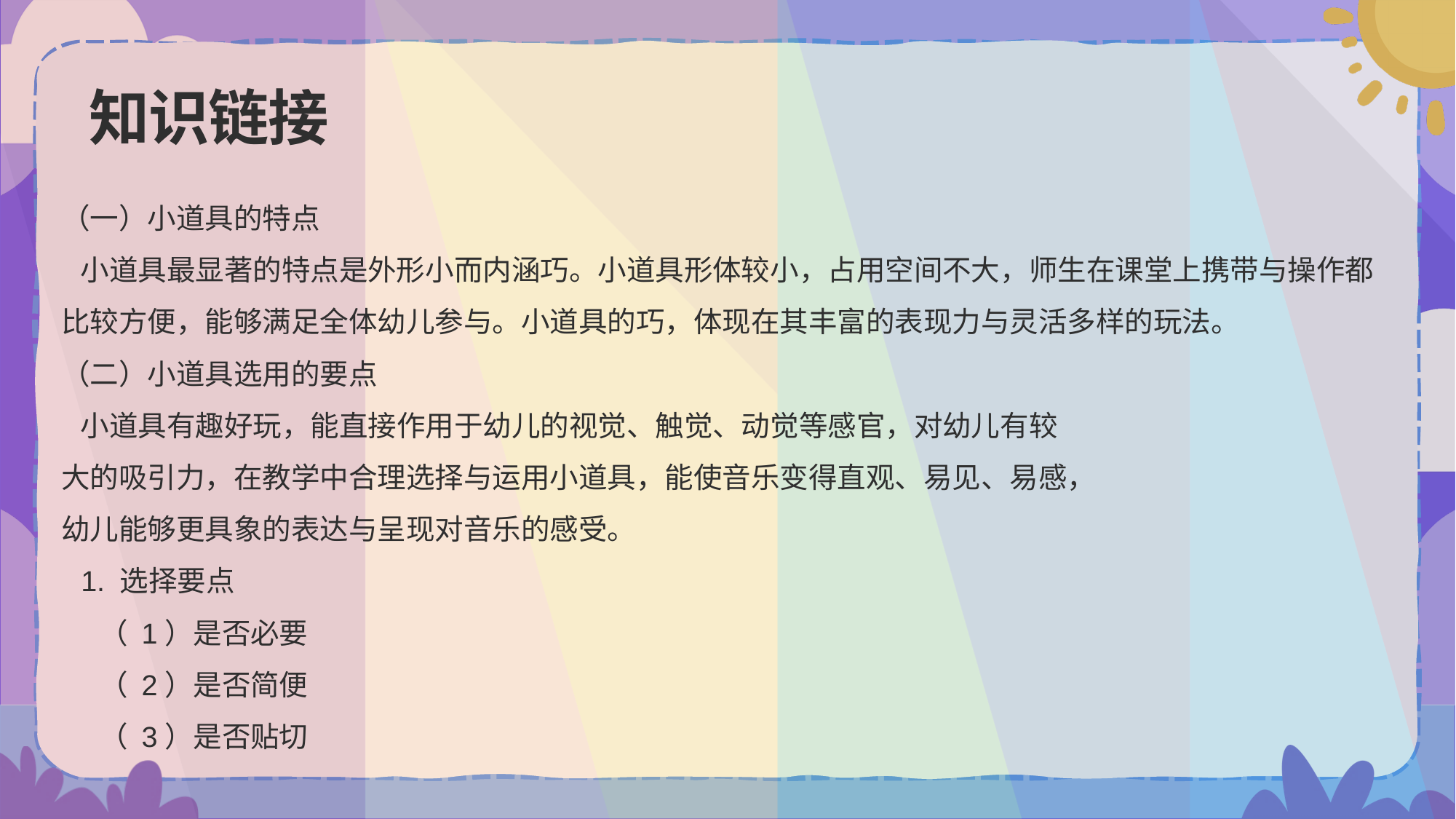

# 知识链接
（一）小道具的特点
   小道具最显著的特点是外形小而内涵巧。小道具形体较小，占用空间不大，师生在课堂上携带与操作都比较方便，能够满足全体幼儿参与。小道具的巧，体现在其丰富的表现力与灵活多样的玩法。
（二）小道具选用的要点
   小道具有趣好玩，能直接作用于幼儿的视觉、触觉、动觉等感官，对幼儿有较
大的吸引力，在教学中合理选择与运用小道具，能使音乐变得直观、易见、易感，
幼儿能够更具象的表达与呈现对音乐的感受。
  1. 选择要点
      （ 1）是否必要
      （ 2）是否简便
      （ 3）是否贴切